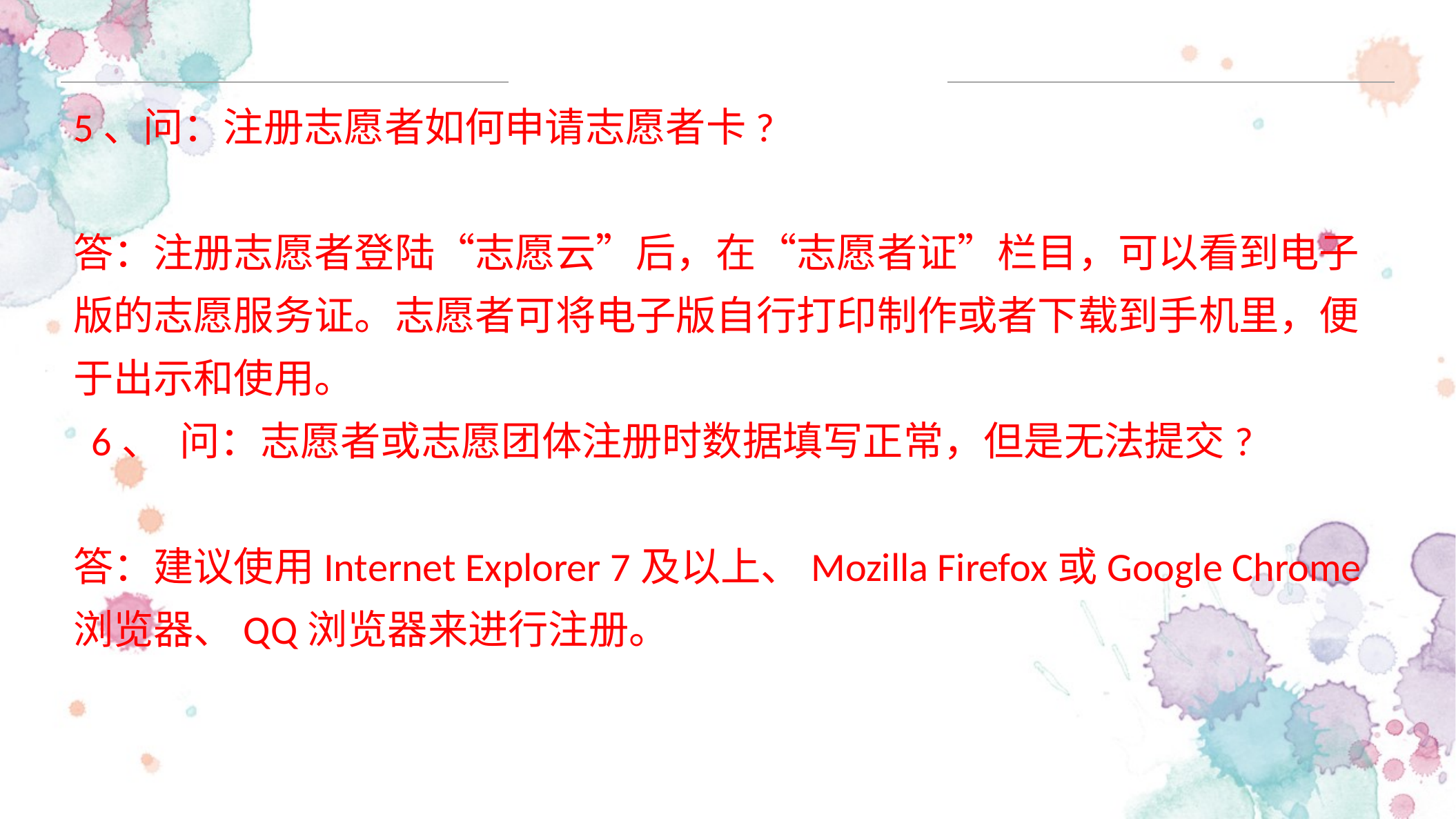

5、问：注册志愿者如何申请志愿者卡?
答：注册志愿者登陆“志愿云”后，在“志愿者证”栏目，可以看到电子版的志愿服务证。志愿者可将电子版自行打印制作或者下载到手机里，便于出示和使用。
 6、  问：志愿者或志愿团体注册时数据填写正常，但是无法提交?
答：建议使用Internet Explorer 7及以上、Mozilla Firefox或Google Chrome浏览器、QQ浏览器来进行注册。